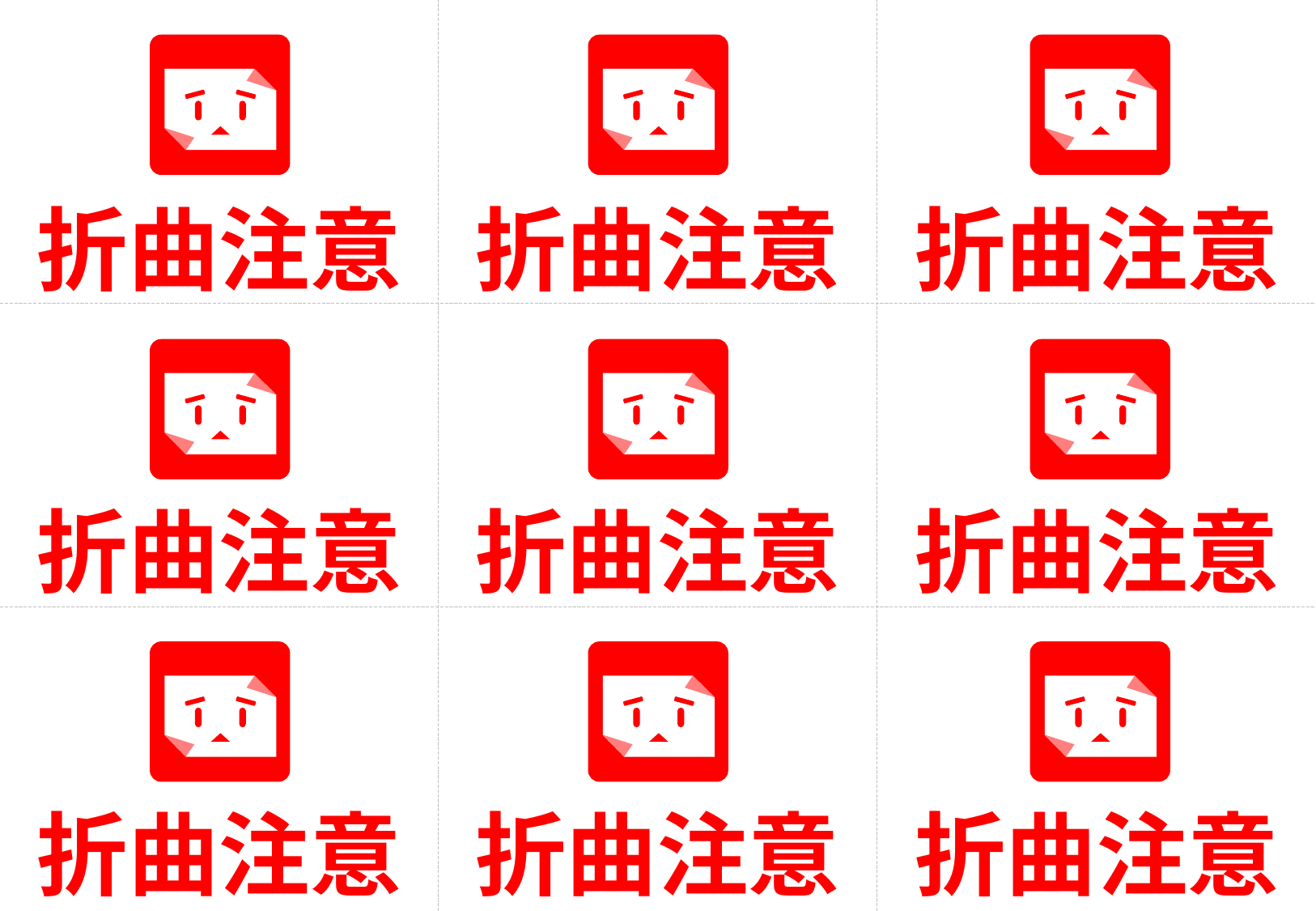

折曲注意
折曲注意
折曲注意

折曲注意
折曲注意
折曲注意

折曲注意
折曲注意
折曲注意